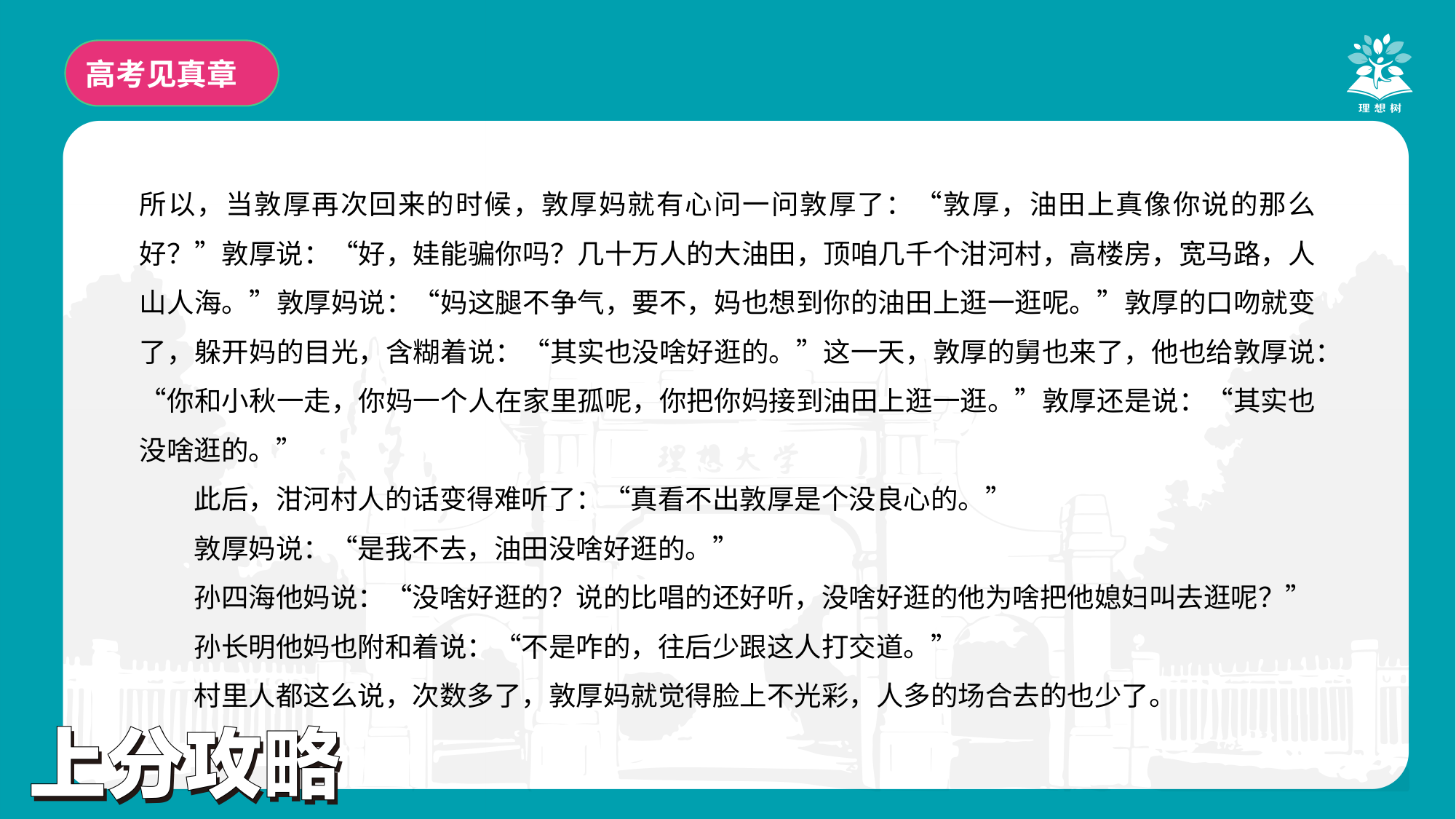

高考见真章
所以，当敦厚再次回来的时候，敦厚妈就有心问一问敦厚了：“敦厚，油田上真像你说的那么好？”敦厚说：“好，娃能骗你吗？几十万人的大油田，顶咱几千个泔河村，高楼房，宽马路，人山人海。”敦厚妈说：“妈这腿不争气，要不，妈也想到你的油田上逛一逛呢。”敦厚的口吻就变了，躲开妈的目光，含糊着说：“其实也没啥好逛的。”这一天，敦厚的舅也来了，他也给敦厚说：“你和小秋一走，你妈一个人在家里孤呢，你把你妈接到油田上逛一逛。”敦厚还是说：“其实也没啥逛的。”
此后，泔河村人的话变得难听了：“真看不出敦厚是个没良心的。”
敦厚妈说：“是我不去，油田没啥好逛的。”
孙四海他妈说：“没啥好逛的？说的比唱的还好听，没啥好逛的他为啥把他媳妇叫去逛呢？”
孙长明他妈也附和着说：“不是咋的，往后少跟这人打交道。”
村里人都这么说，次数多了，敦厚妈就觉得脸上不光彩，人多的场合去的也少了。